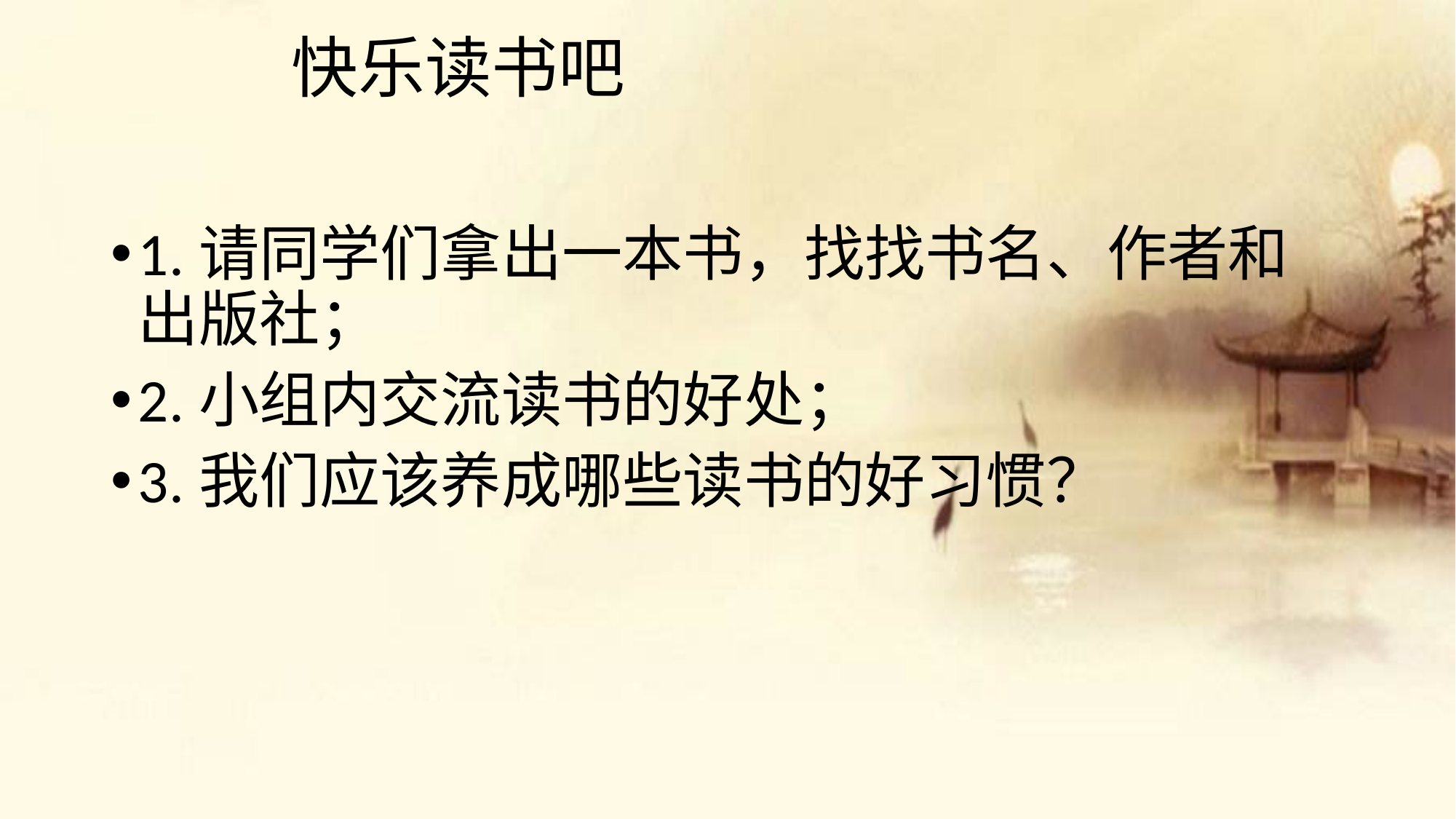

# 快乐读书吧
1.请同学们拿出一本书，找找书名、作者和出版社；
2.小组内交流读书的好处；
3.我们应该养成哪些读书的好习惯？